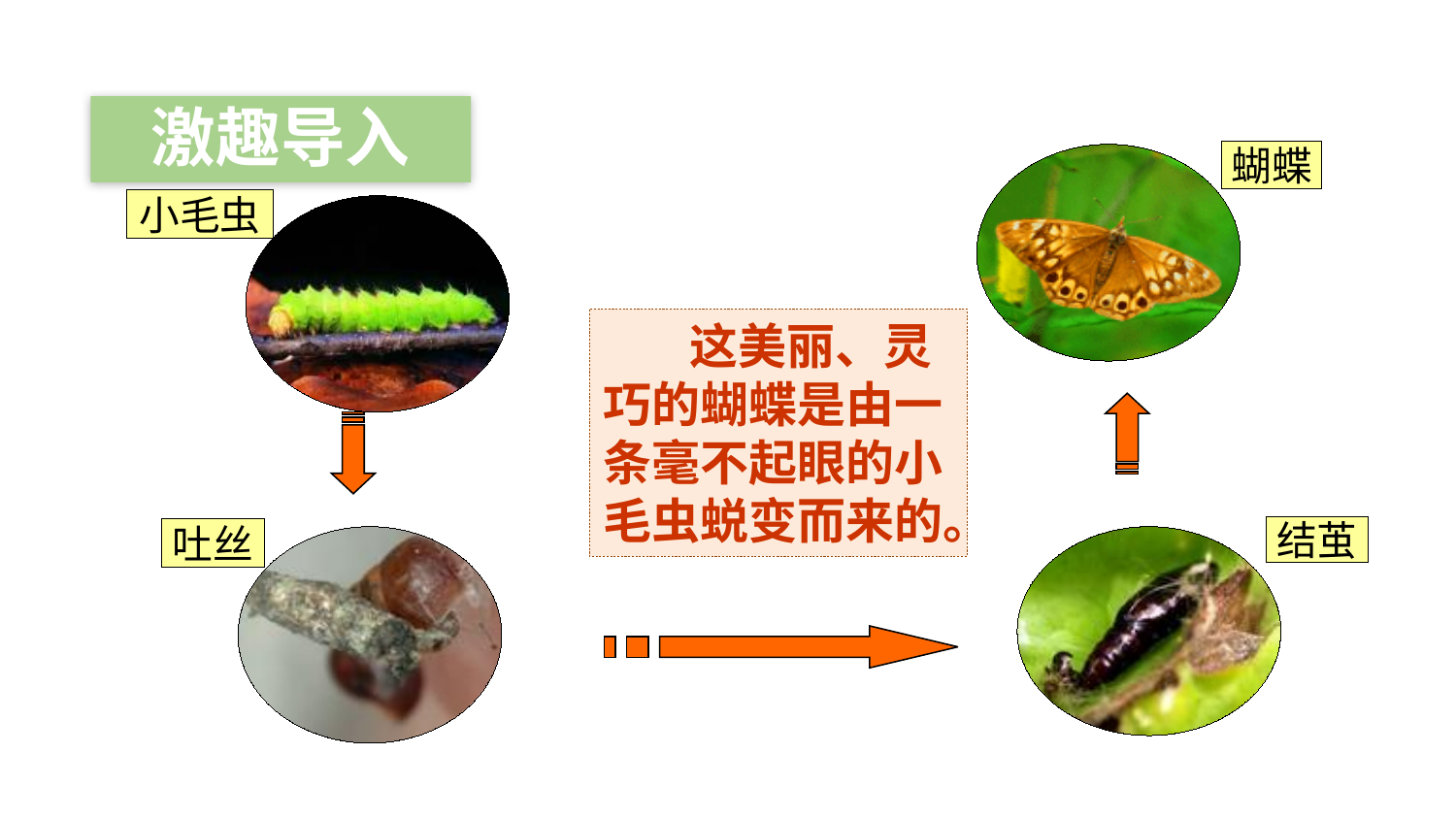

激趣导入
蝴蝶

小毛虫

这美丽、灵巧的蝴蝶是由一条毫不起眼的小毛虫蜕变而来的。

结茧

吐丝